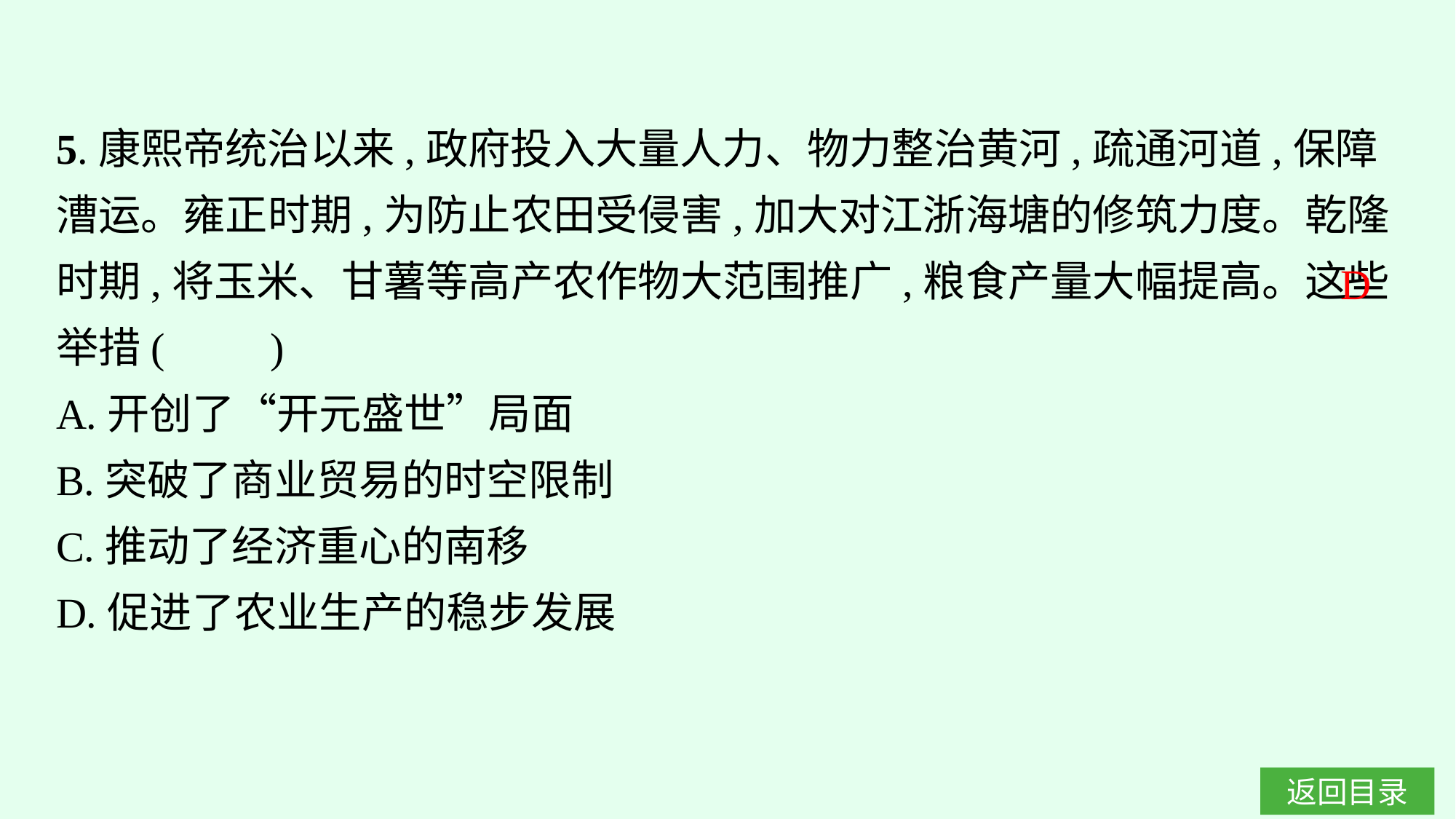

5.康熙帝统治以来,政府投入大量人力、物力整治黄河,疏通河道,保障漕运。雍正时期,为防止农田受侵害,加大对江浙海塘的修筑力度。乾隆时期,将玉米、甘薯等高产农作物大范围推广,粮食产量大幅提高。这些举措(　　)
A.开创了“开元盛世”局面
B.突破了商业贸易的时空限制
C.推动了经济重心的南移
D.促进了农业生产的稳步发展
D